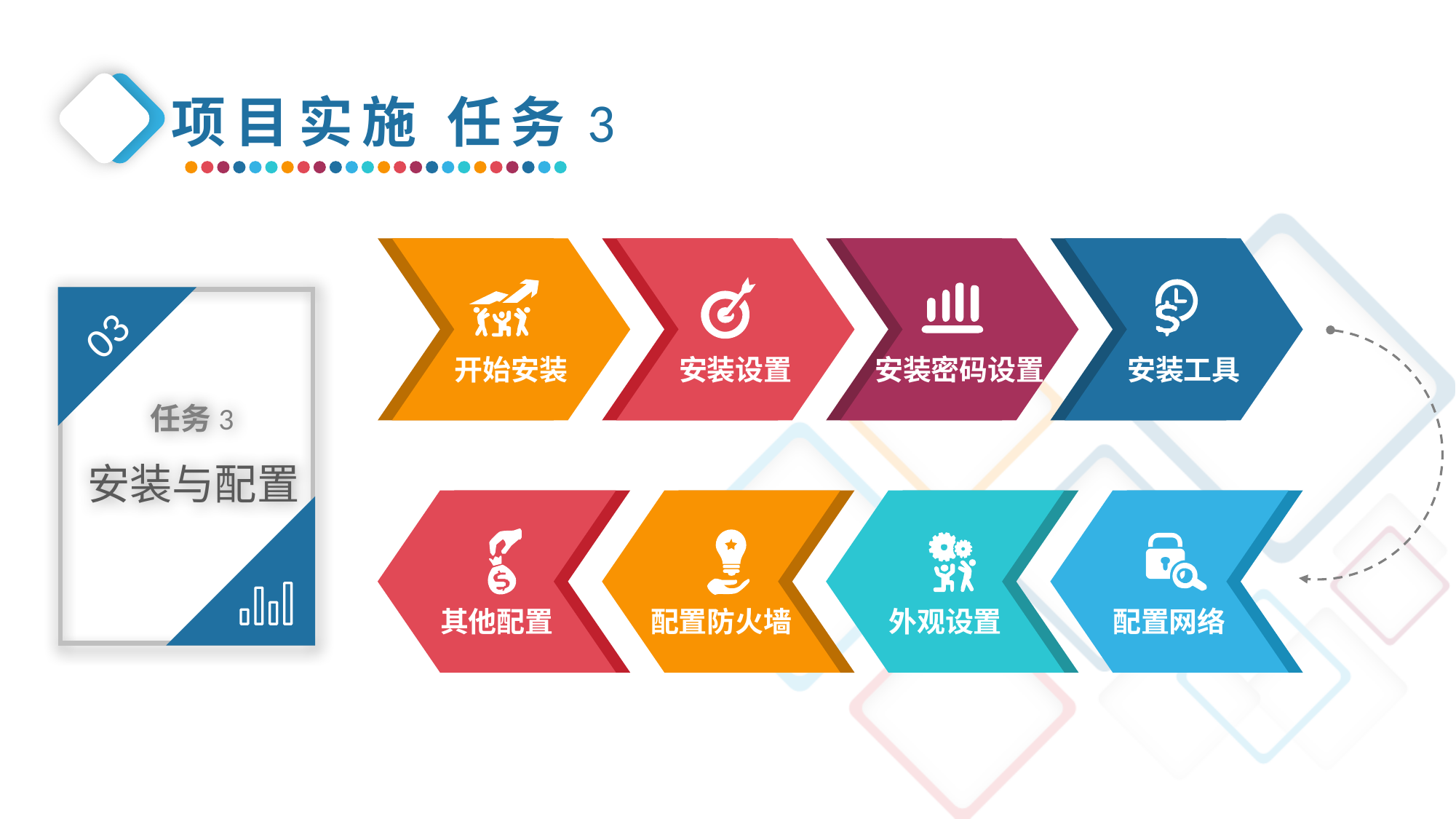

项目实施 任务3

开始安装

安装设置

安装密码设置

安装工具

03

任务3
安装与配置
其他配置

配置防火墙

外观设置

配置网络